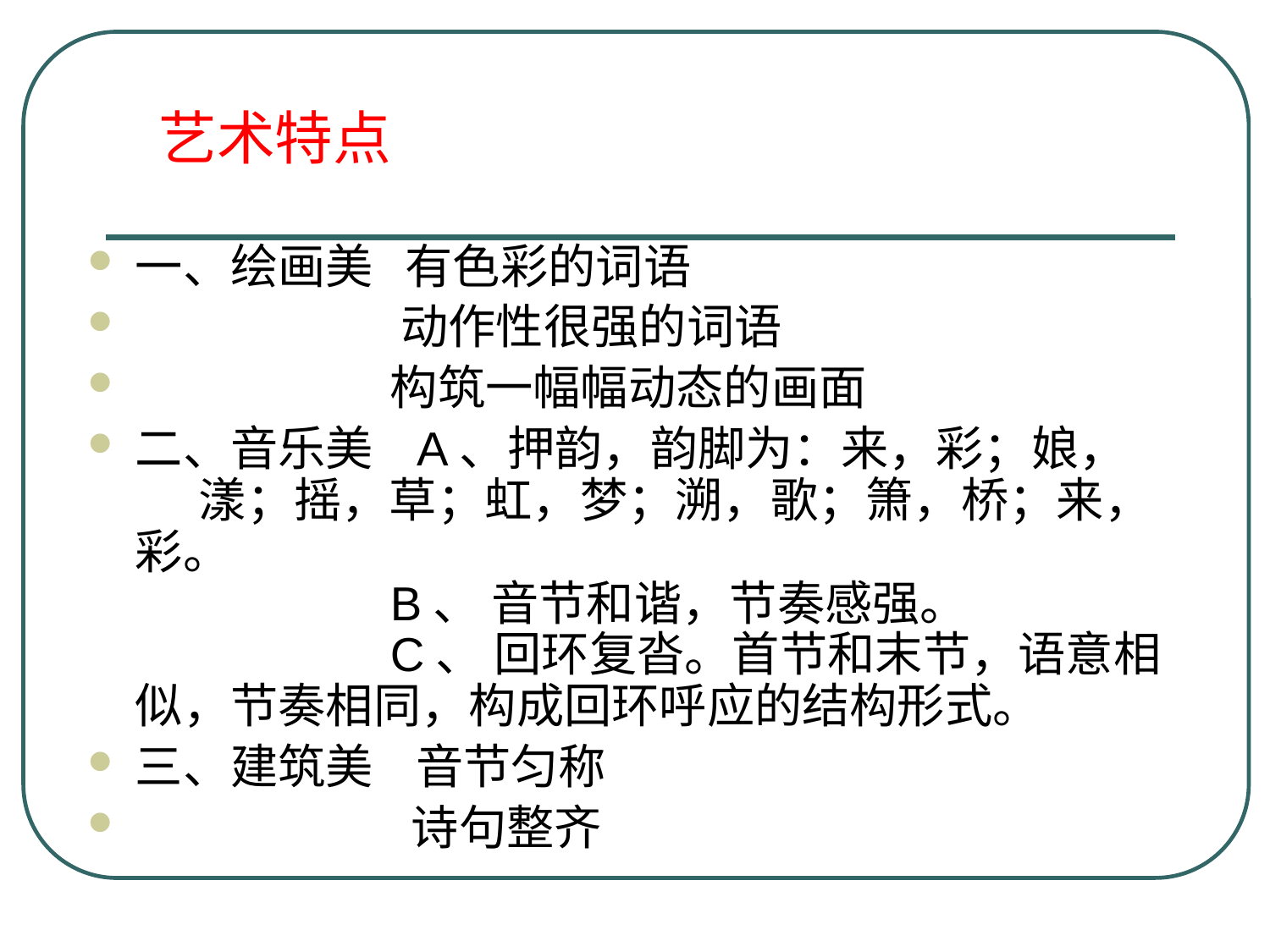

# 艺术特点
一、绘画美   有色彩的词语
                        动作性很强的词语
                       构筑一幅幅动态的画面
二、音乐美   A、押韵，韵脚为：来，彩；娘，             漾；摇，草；虹，梦；溯，歌；箫，桥；来，彩。
                       B、 音节和谐，节奏感强。
                       C、 回环复沓。首节和末节，语意相似，节奏相同，构成回环呼应的结构形式。
三、建筑美    音节匀称
                         诗句整齐